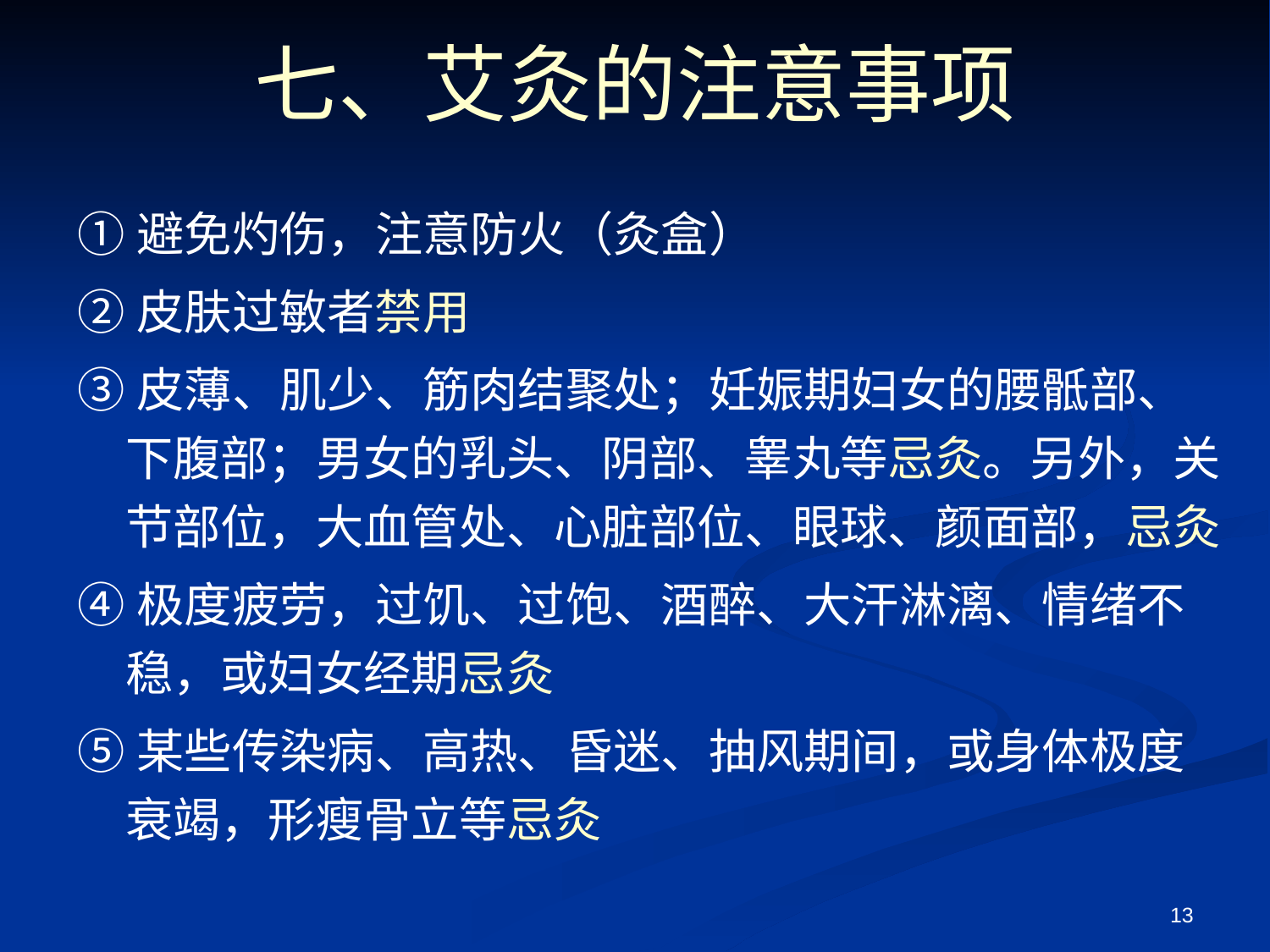

# 七、艾灸的注意事项
①避免灼伤，注意防火（灸盒）
②皮肤过敏者禁用
③皮薄、肌少、筋肉结聚处；妊娠期妇女的腰骶部、下腹部；男女的乳头、阴部、睾丸等忌灸。另外，关节部位，大血管处、心脏部位、眼球、颜面部，忌灸
④极度疲劳，过饥、过饱、酒醉、大汗淋漓、情绪不稳，或妇女经期忌灸
⑤某些传染病、高热、昏迷、抽风期间，或身体极度衰竭，形瘦骨立等忌灸
13